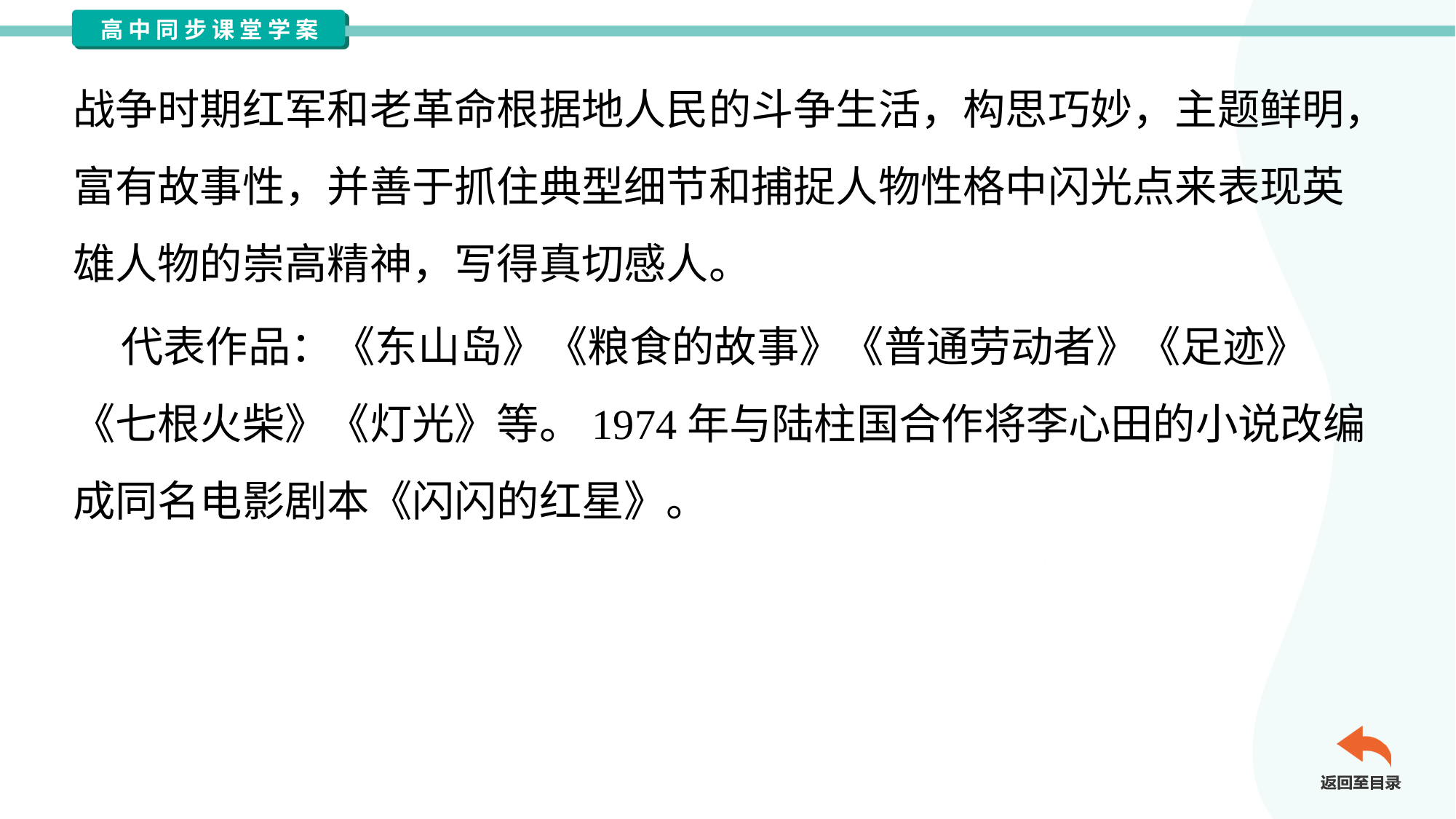

战争时期红军和老革命根据地人民的斗争生活，构思巧妙，主题鲜明，
富有故事性，并善于抓住典型细节和捕捉人物性格中闪光点来表现英
雄人物的崇高精神，写得真切感人。
    代表作品：《东山岛》《粮食的故事》《普通劳动者》《足迹》
《七根火柴》《灯光》等。1974年与陆柱国合作将李心田的小说改编
成同名电影剧本《闪闪的红星》。